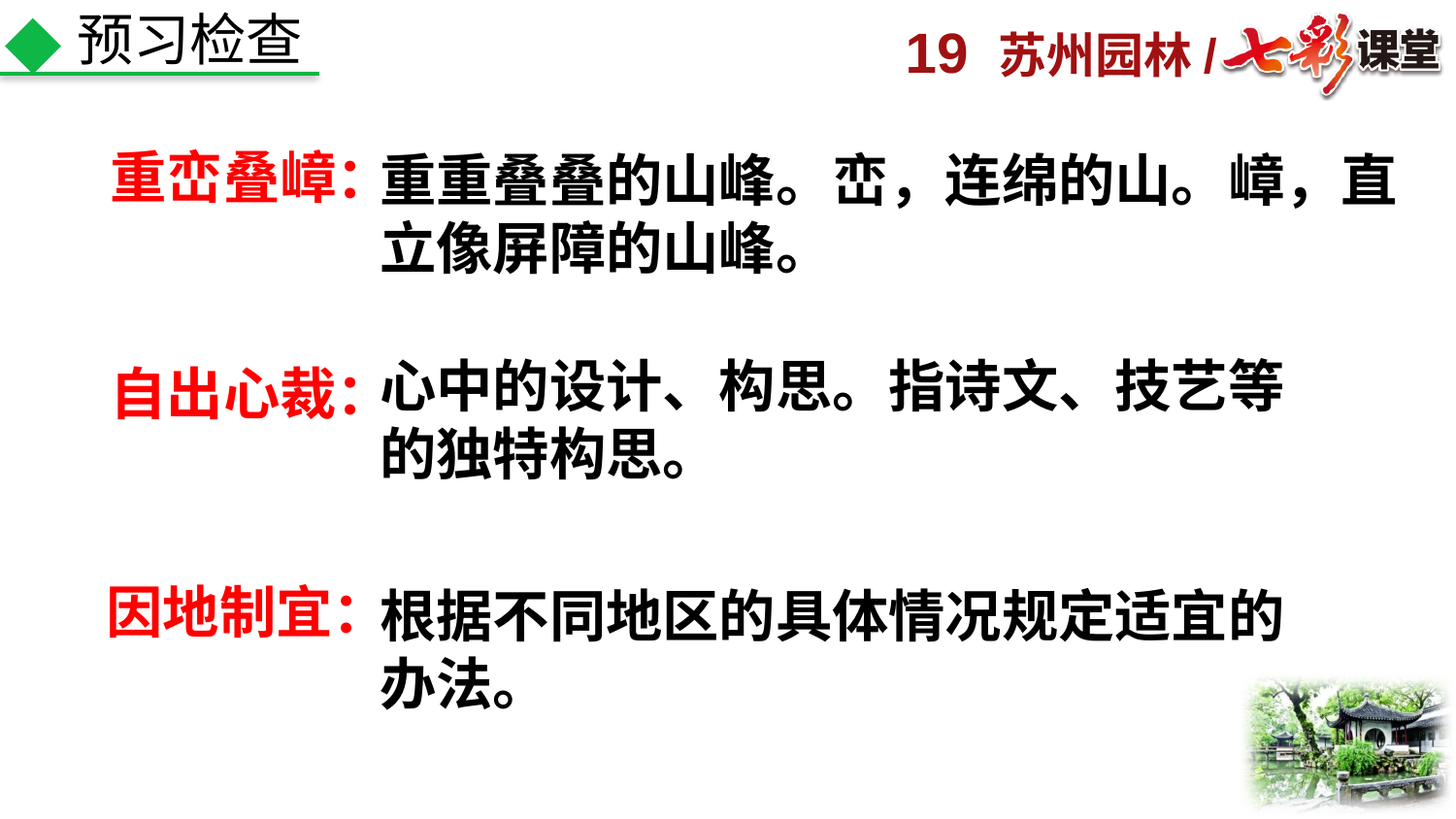

预习检查

重峦叠嶂：
重重叠叠的山峰。峦，连绵的山。嶂，直立像屏障的山峰。
心中的设计、构思。指诗文、技艺等的独特构思。
自出心裁：
因地制宜：
根据不同地区的具体情况规定适宜的办法。